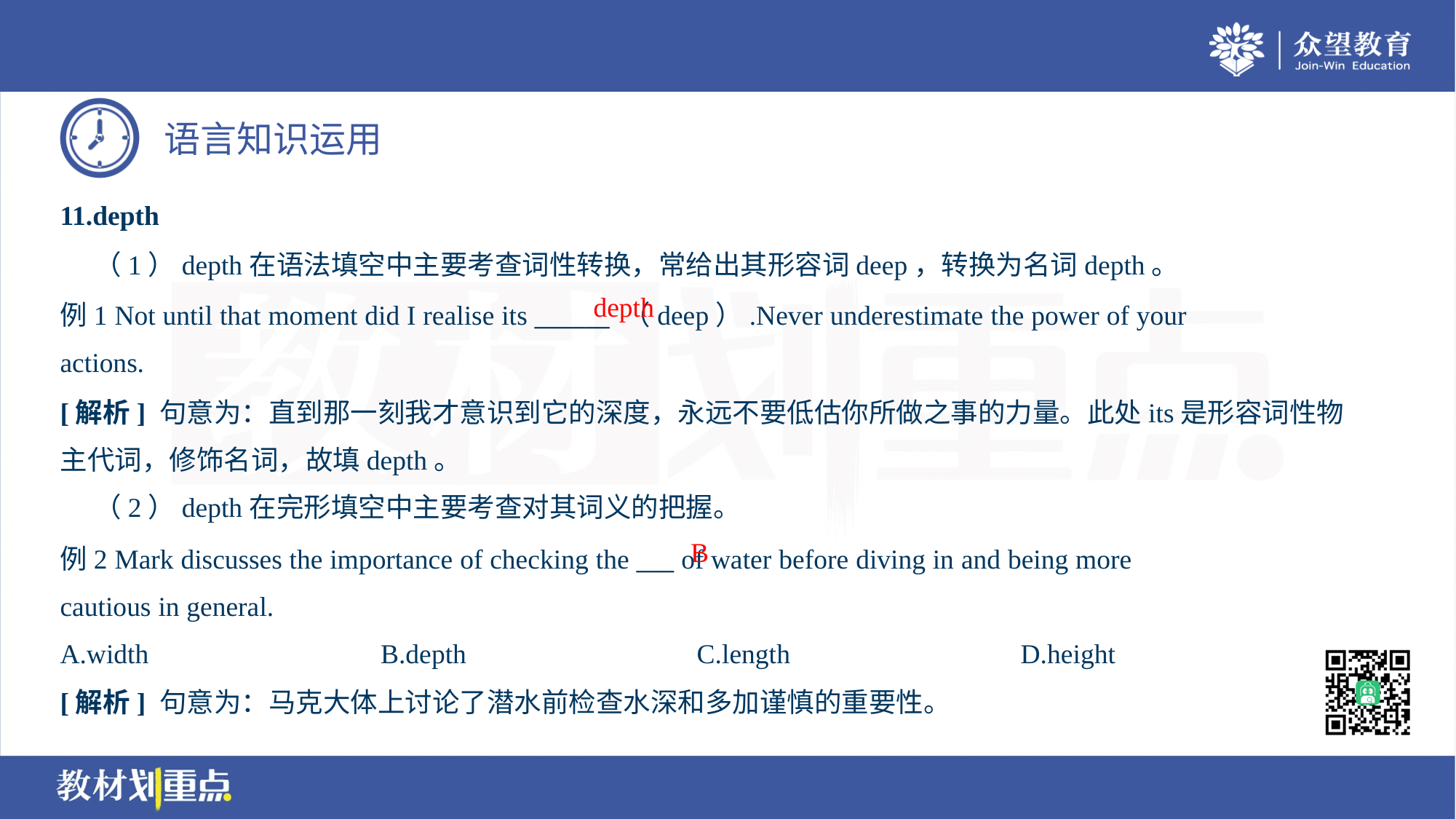

11.depth
    （1）depth在语法填空中主要考查词性转换，常给出其形容词deep，转换为名词depth。
例1 Not until that moment did I realise its ______ （deep）.Never underestimate the power of your
actions.
depth
[解析] 句意为：直到那一刻我才意识到它的深度，永远不要低估你所做之事的力量。此处its是形容词性物
主代词，修饰名词，故填depth。
    （2）depth在完形填空中主要考查对其词义的把握。
B
例2 Mark discusses the importance of checking the ___ of water before diving in and being more
cautious in general.
A.width	B.depth	C.length	D.height
[解析] 句意为：马克大体上讨论了潜水前检查水深和多加谨慎的重要性。